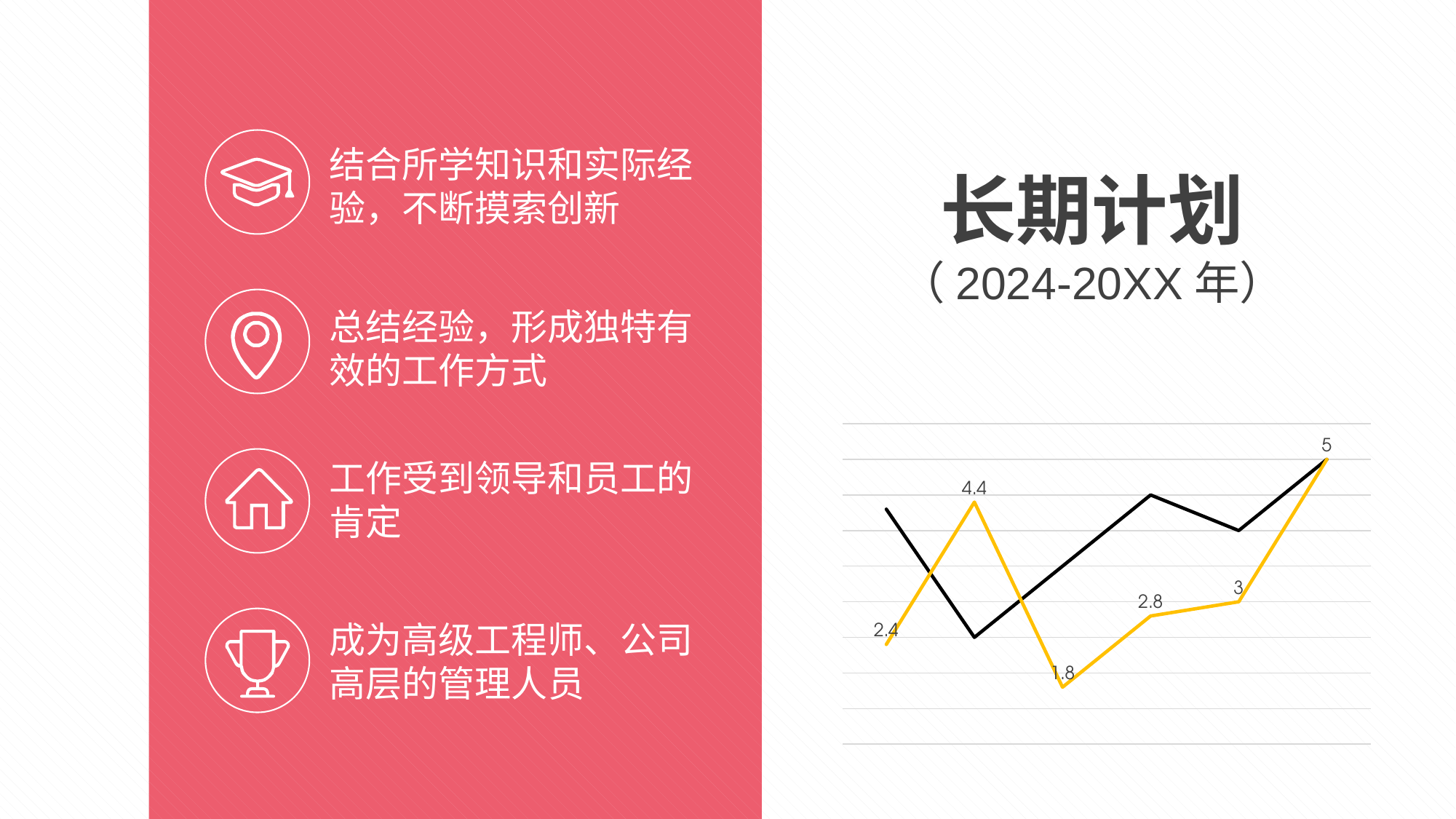

结合所学知识和实际经验，不断摸索创新

总结经验，形成独特有效的工作方式

工作受到领导和员工的肯定

成为高级工程师、公司高层的管理人员
长期计划
（2024-20XX年）

### Chart

| Category | 系列 1 | 系列 2 |
|---|---|---|
| 类别 1 | 4.3 | 2.4 |
| 类别 2 | 2.5 | 4.4 |
| 类别 3 | 3.5 | 1.8 |
| 类别 4 | 4.5 | 2.8 |
| 类别 5 | 4.0 | 3.0 |
| 类别 6 | 5.0 | 5.0 |